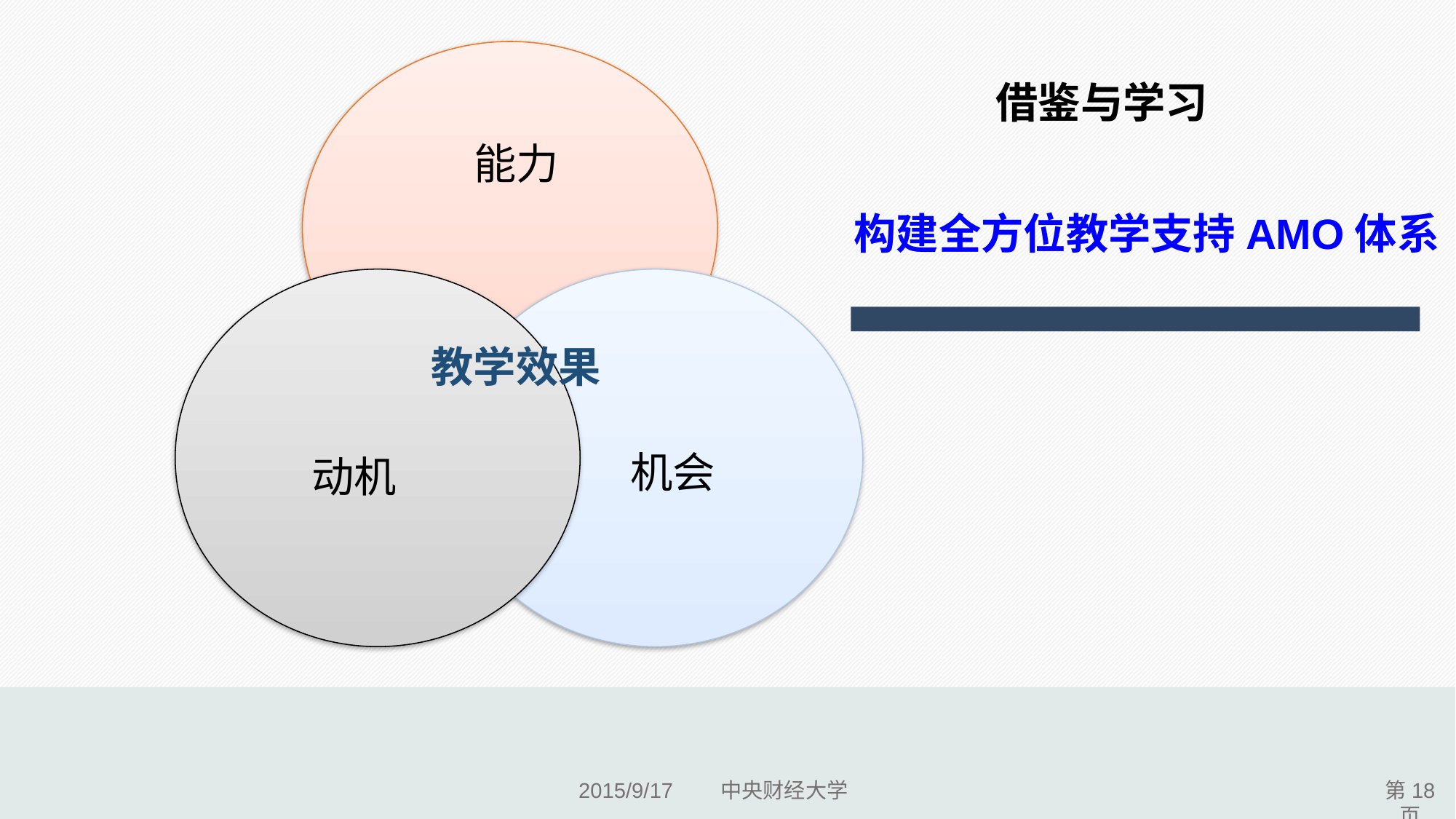

能力

教学效果
    机会
动机
借鉴与学习
构建全方位教学支持AMO体系

2015/9/17       中央财经大学
第18页